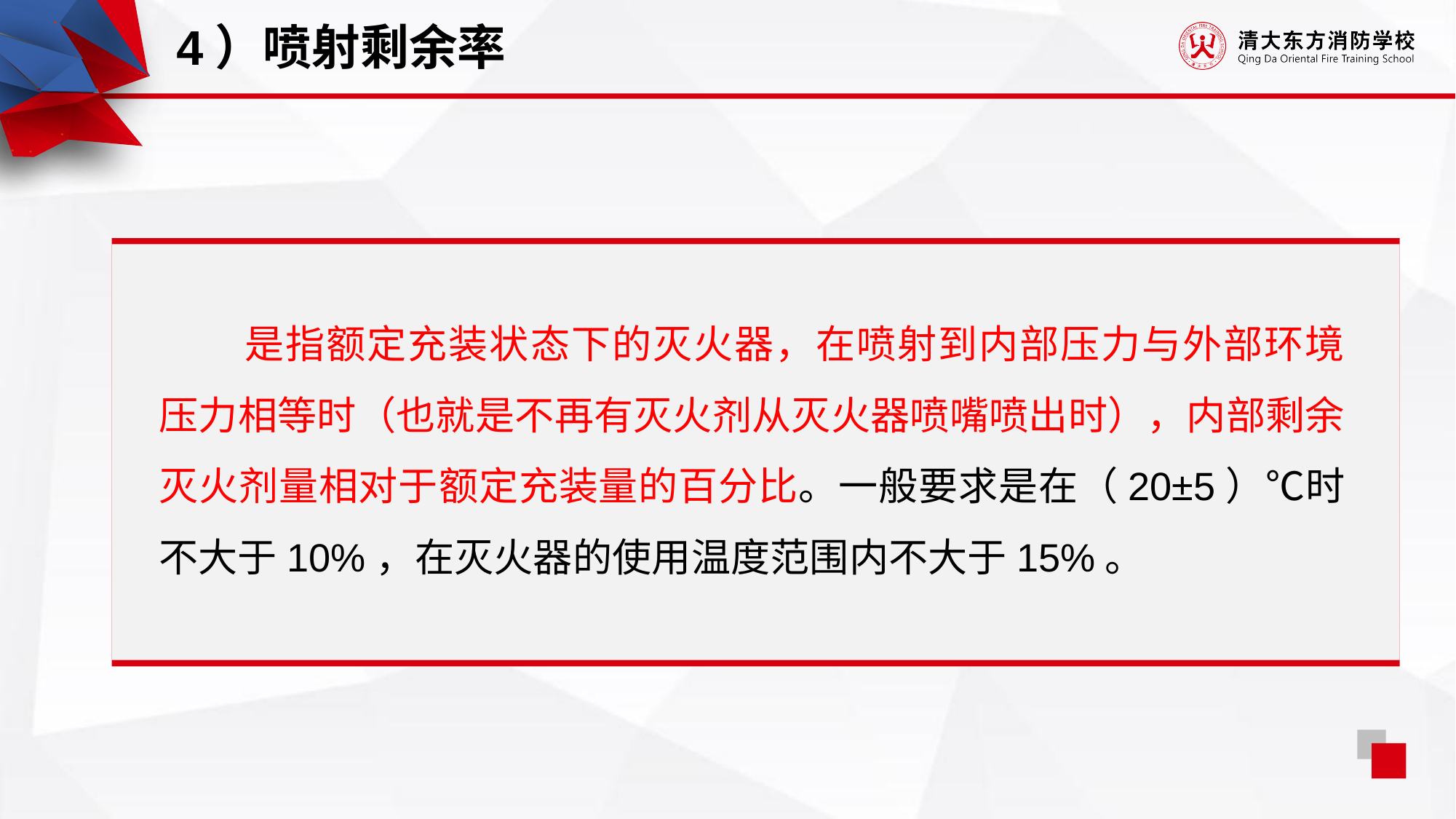

4）喷射剩余率

是指额定充装状态下的灭火器，在喷射到内部压力与外部环境压力相等时（也就是不再有灭火剂从灭火器喷嘴喷出时），内部剩余灭火剂量相对于额定充装量的百分比。一般要求是在（20±5）℃时不大于10%，在灭火器的使用温度范围内不大于15%。